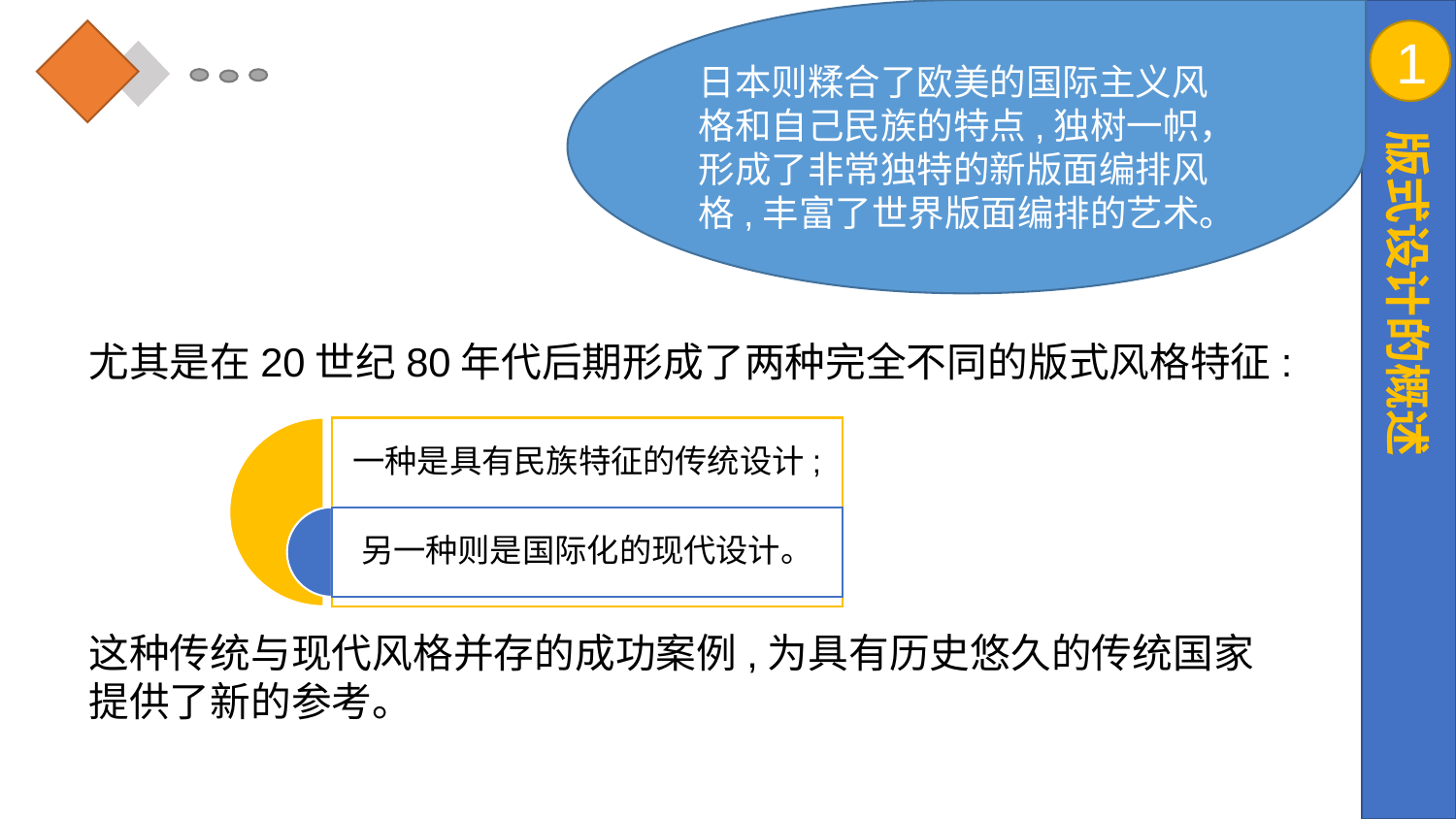

日本则糅合了欧美的国际主义风格和自己民族的特点,独树一帜，形成了非常独特的新版面编排风格,丰富了世界版面编排的艺术。

1

版式设计的概述
尤其是在20世纪80年代后期形成了两种完全不同的版式风格特征:

这种传统与现代风格并存的成功案例,为具有历史悠久的传统国家提供了新的参考。
一种是具有民族特征的传统设计;
另一种则是国际化的现代设计。